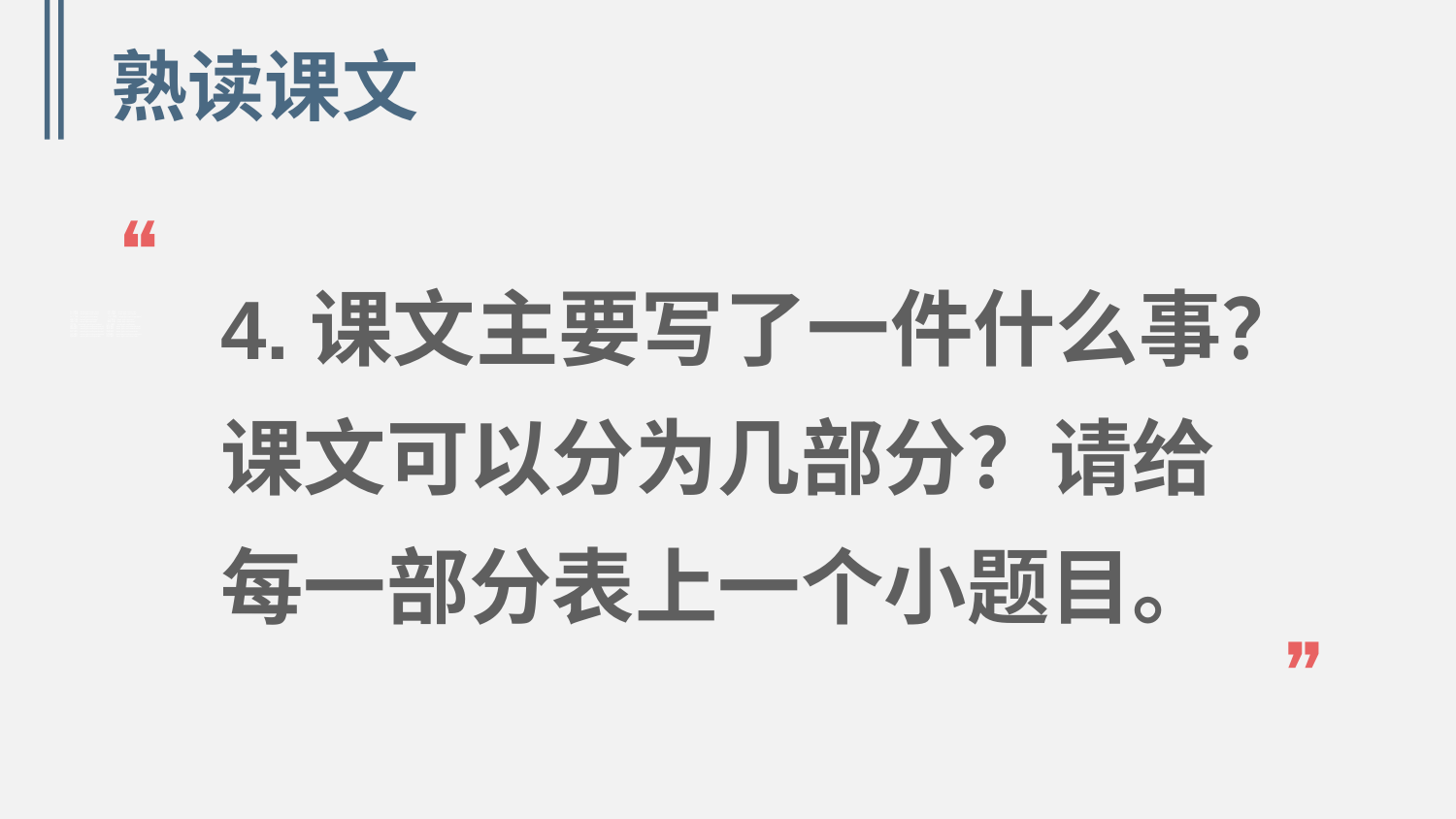

# 熟读课文
“
4.课文主要写了一件什么事？课文可以分为几部分？请给每一部分表上一个小题目。
”